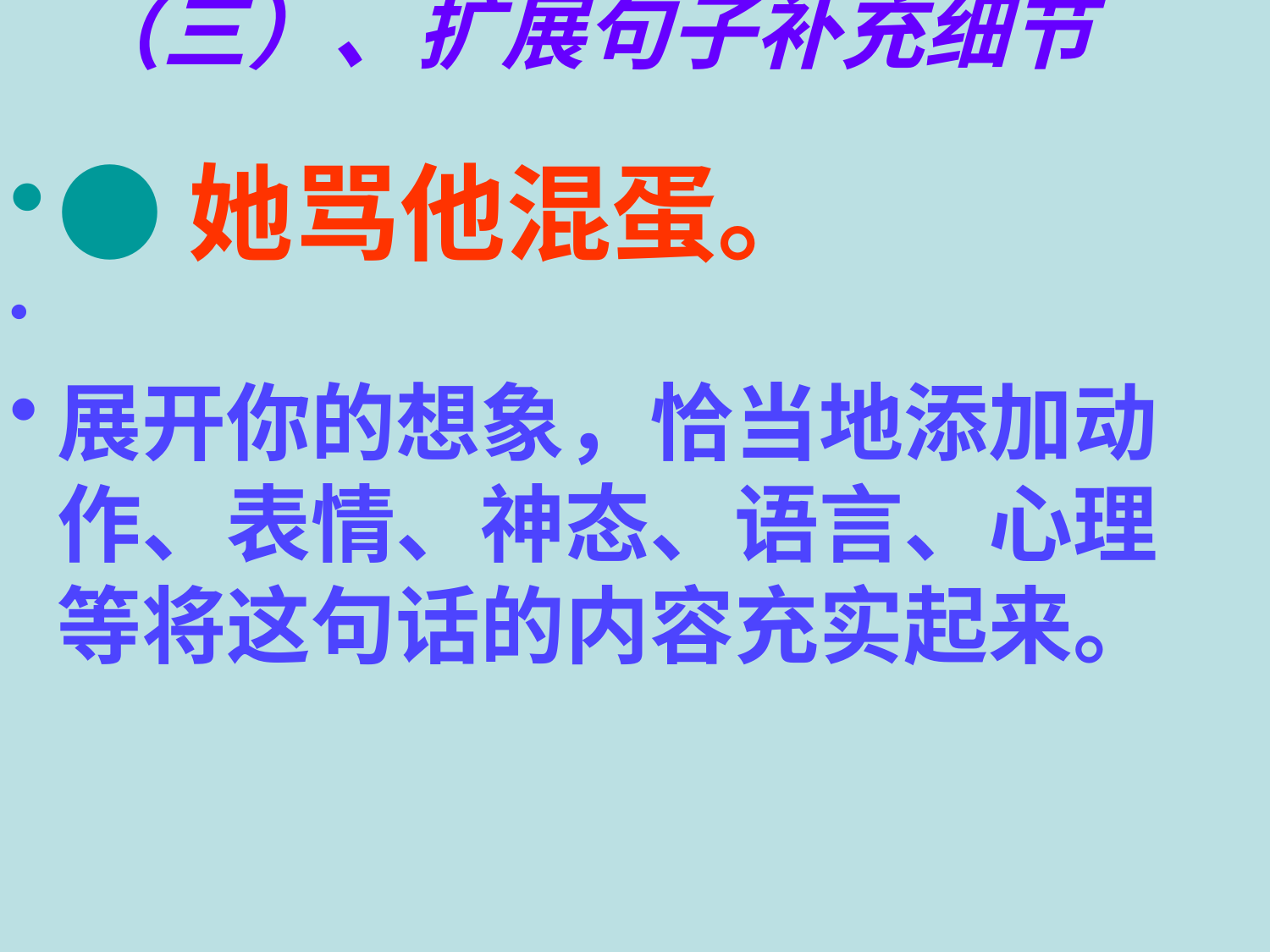

# （三）、扩展句子补充细节
●她骂他混蛋。

展开你的想象，恰当地添加动作、表情、神态、语言、心理等将这句话的内容充实起来。